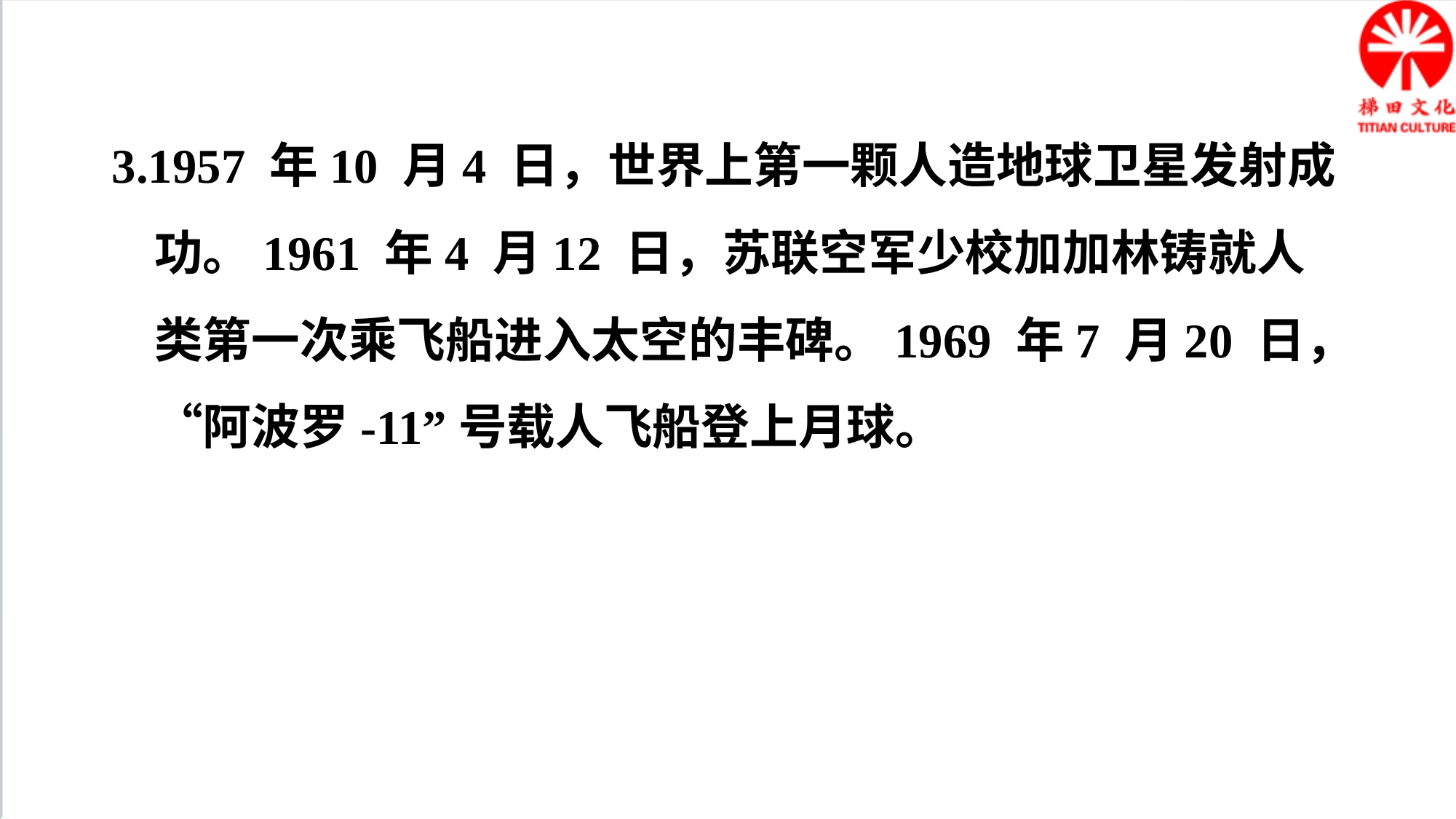

3.1957 年10 月4 日，世界上第一颗人造地球卫星发射成功。1961 年4 月12 日，苏联空军少校加加林铸就人类第一次乘飞船进入太空的丰碑。1969 年7 月20 日，“阿波罗-11”号载人飞船登上月球。